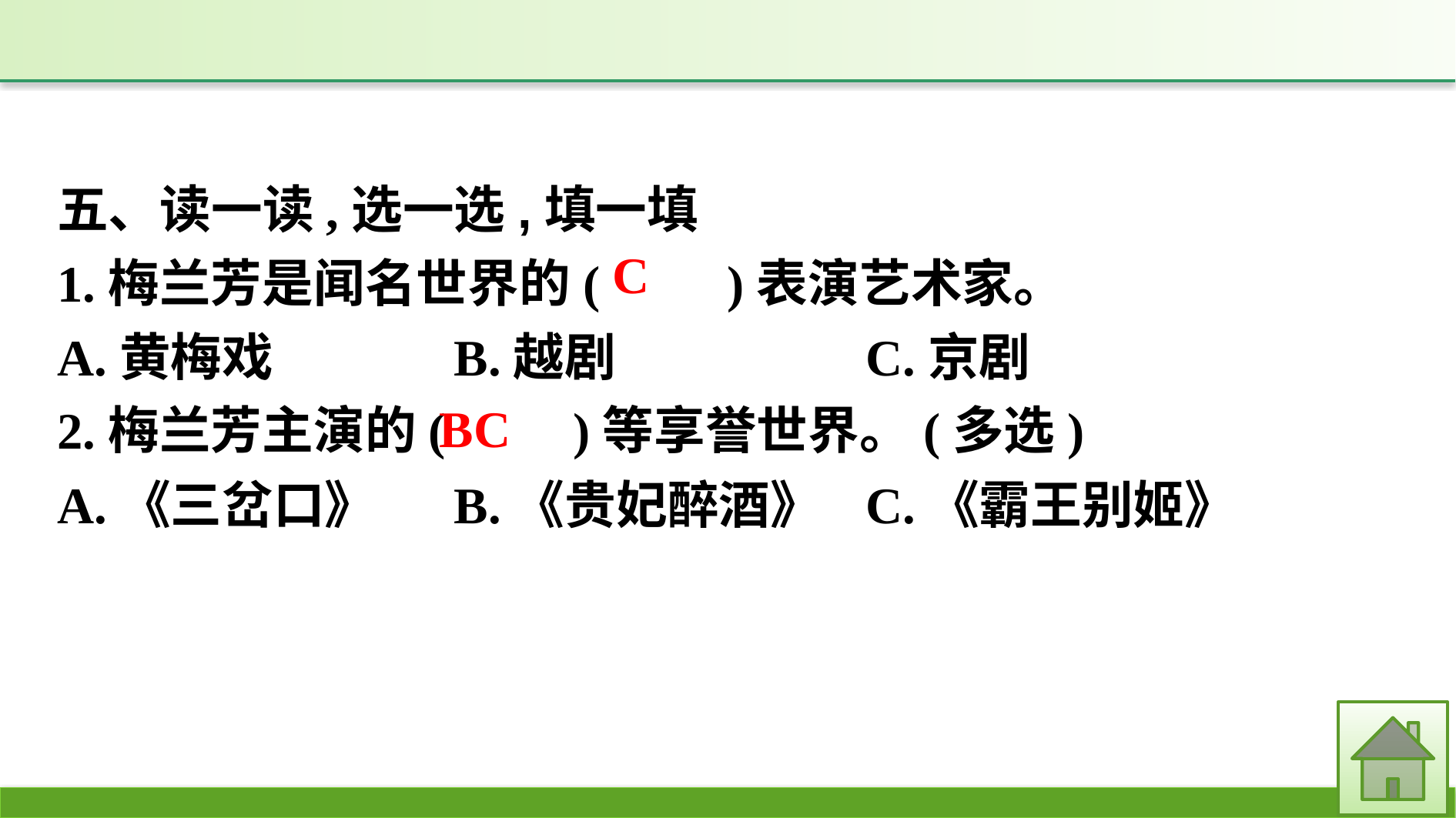

五、读一读,选一选,填一填
1.梅兰芳是闻名世界的(　　)表演艺术家。
A.黄梅戏　　	B.越剧　　　　	C.京剧
2.梅兰芳主演的(　　)等享誉世界。(多选)
A.《三岔口》	B.《贵妃醉酒》	C.《霸王别姬》
C
BC